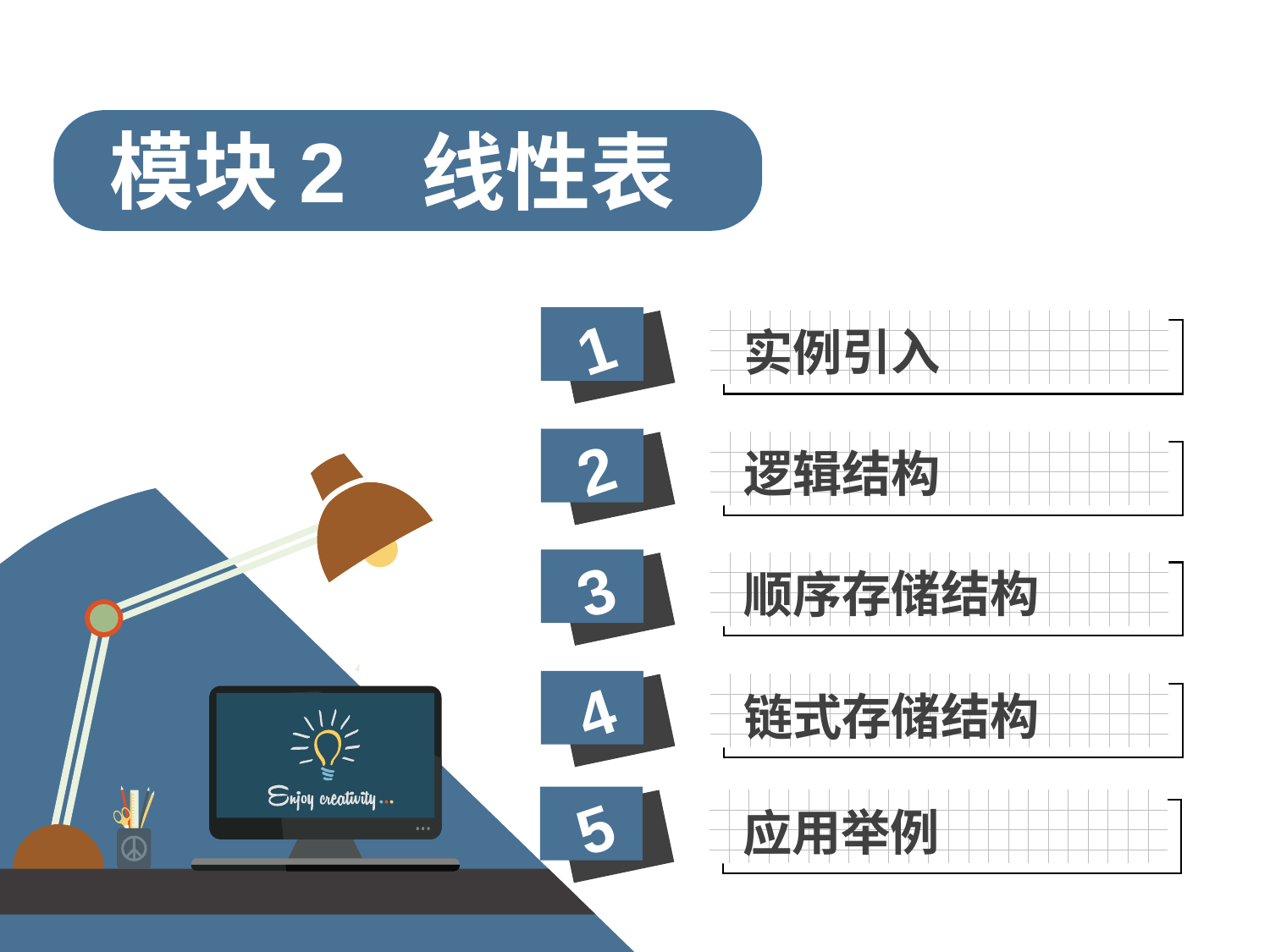

模块2
线性表
1

实例引入

2

逻辑结构

3

顺序存储结构

4

链式存储结构

5

应用举例